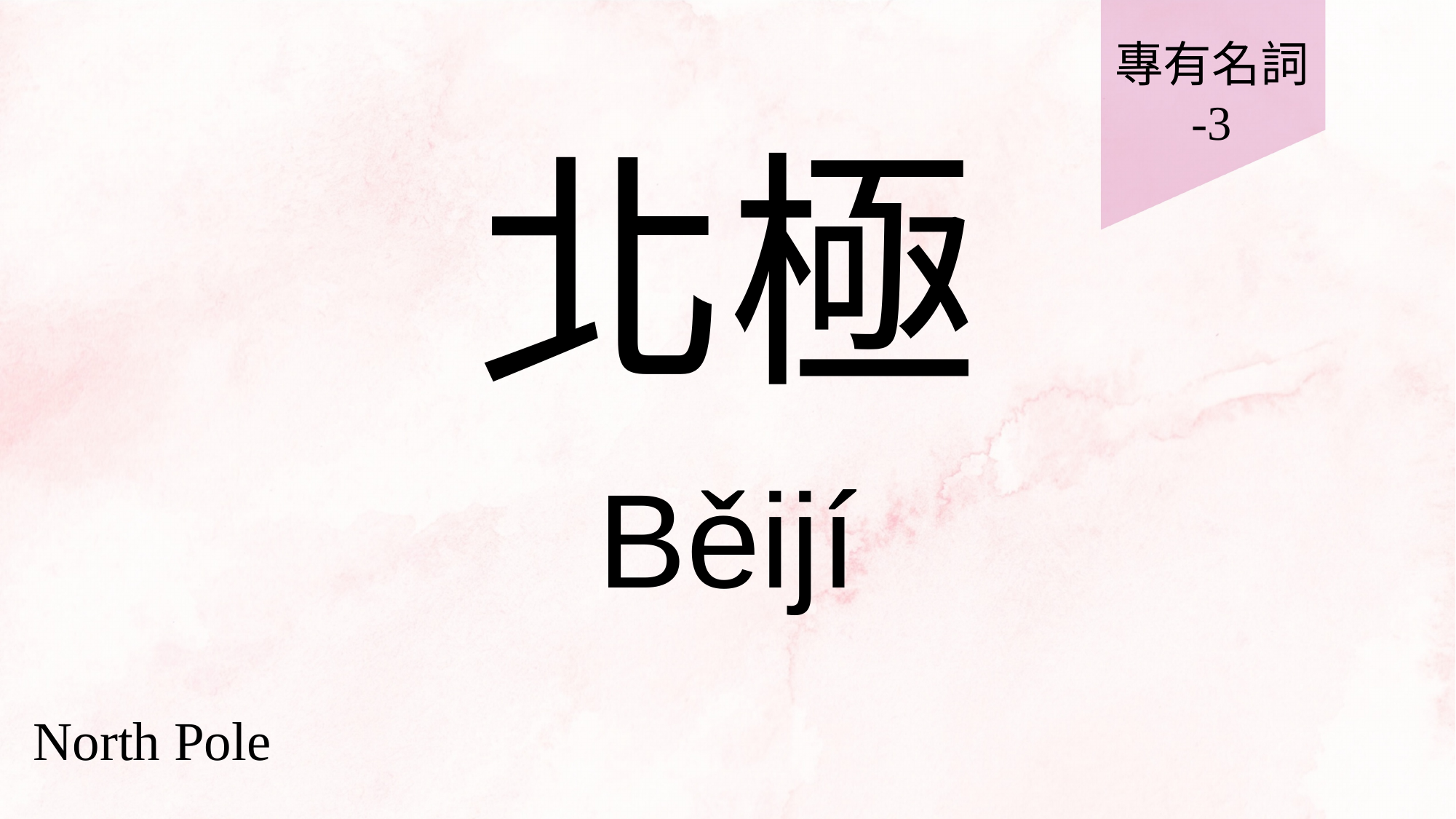

專有名詞
-3
# 北極
Běijí
North Pole